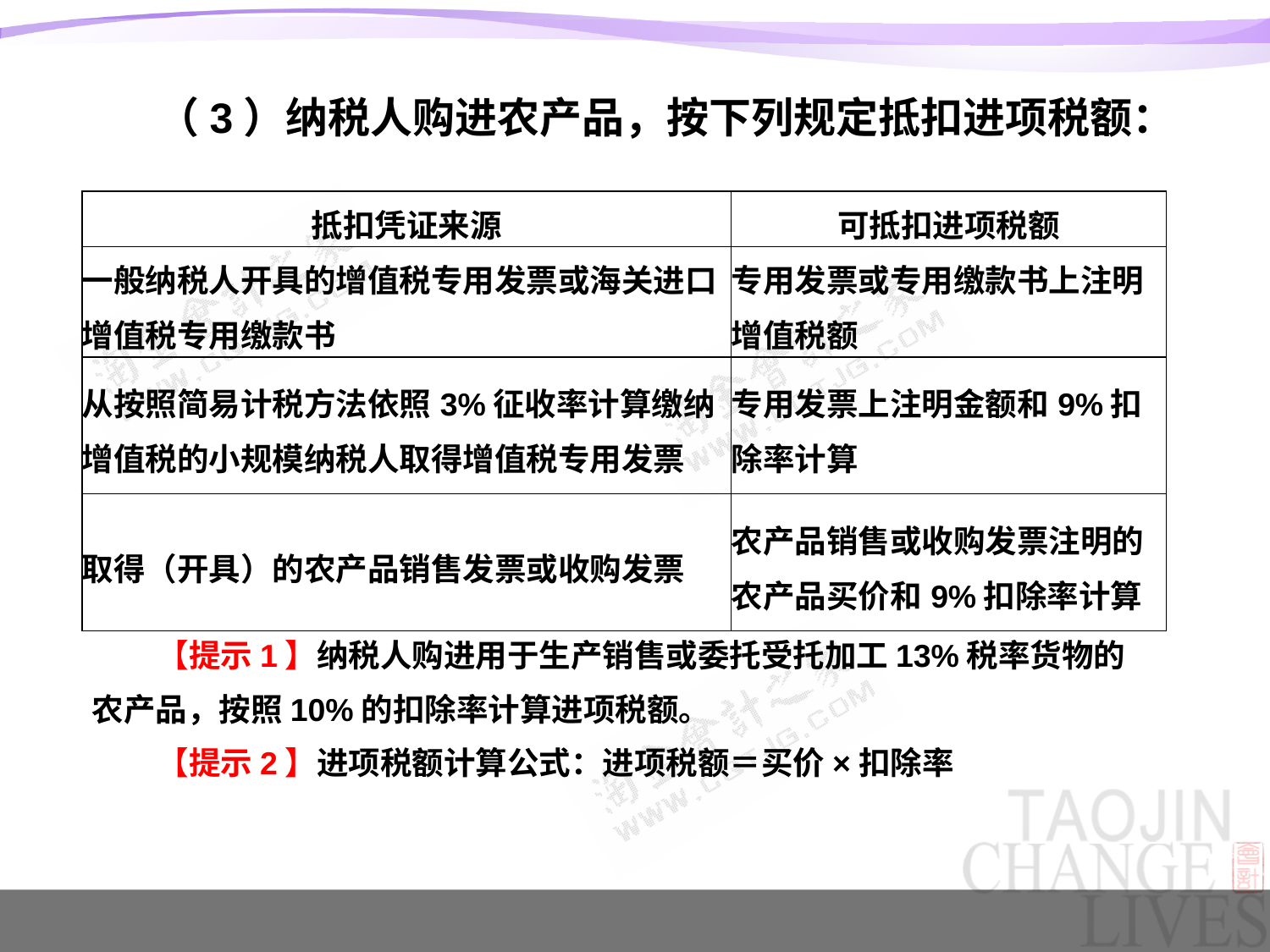

（3）纳税人购进农产品，按下列规定抵扣进项税额：

【提示1】纳税人购进用于生产销售或委托受托加工13%税率货物的农产品，按照10%的扣除率计算进项税额。
【提示2】进项税额计算公式：进项税额＝买价×扣除率

| 抵扣凭证来源 | 可抵扣进项税额 |
| --- | --- |
| 一般纳税人开具的增值税专用发票或海关进口增值税专用缴款书 | 专用发票或专用缴款书上注明增值税额 |
| 从按照简易计税方法依照3%征收率计算缴纳增值税的小规模纳税人取得增值税专用发票 | 专用发票上注明金额和9%扣除率计算 |
| 取得（开具）的农产品销售发票或收购发票 | 农产品销售或收购发票注明的农产品买价和9%扣除率计算 |